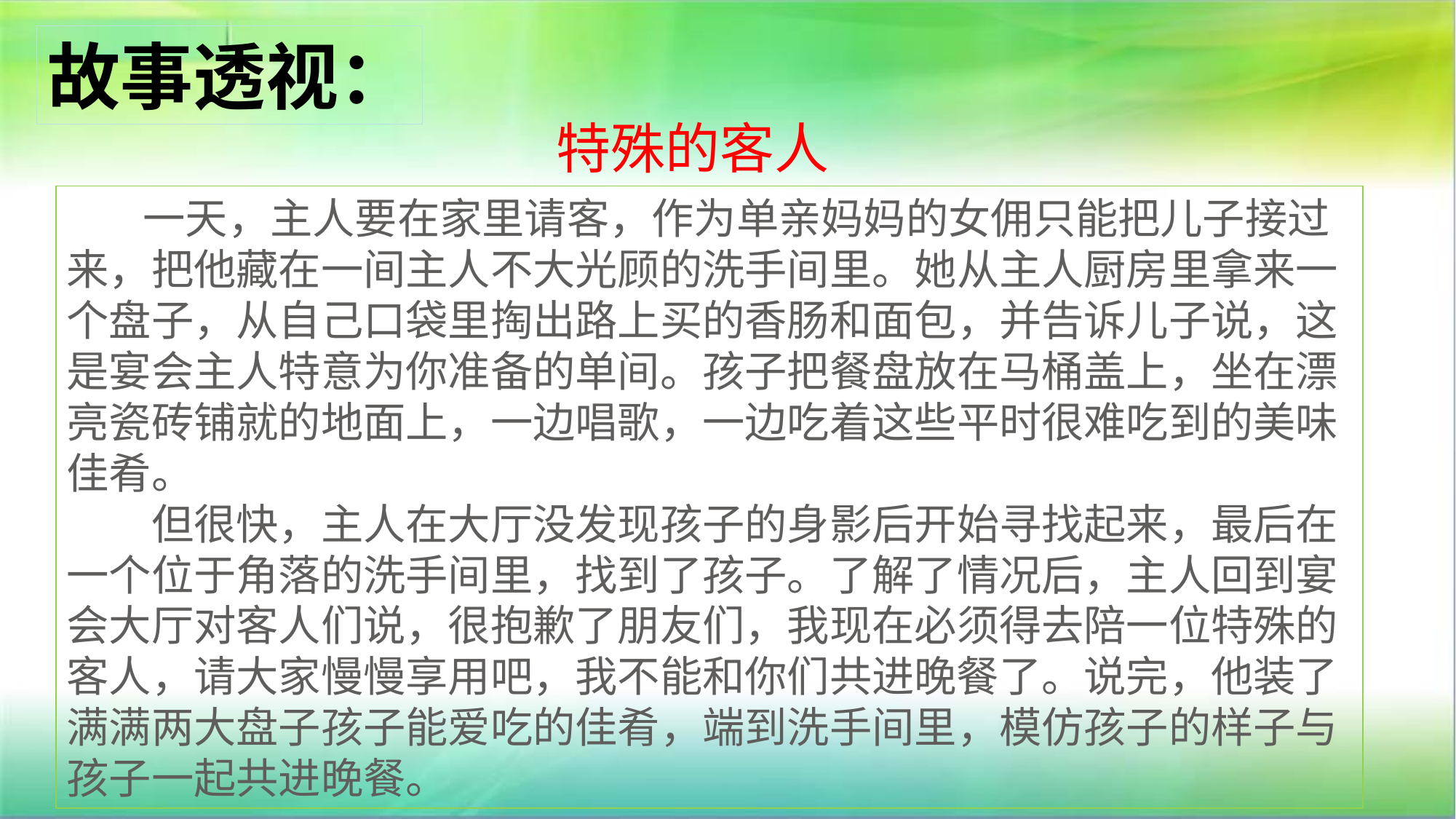

故事透视：
特殊的客人
       一天，主人要在家里请客，作为单亲妈妈的女佣只能把儿子接过来，把他藏在一间主人不大光顾的洗手间里。她从主人厨房里拿来一个盘子，从自己口袋里掏出路上买的香肠和面包，并告诉儿子说，这是宴会主人特意为你准备的单间。孩子把餐盘放在马桶盖上，坐在漂亮瓷砖铺就的地面上，一边唱歌，一边吃着这些平时很难吃到的美味佳肴。
　　但很快，主人在大厅没发现孩子的身影后开始寻找起来，最后在一个位于角落的洗手间里，找到了孩子。了解了情况后，主人回到宴会大厅对客人们说，很抱歉了朋友们，我现在必须得去陪一位特殊的客人，请大家慢慢享用吧，我不能和你们共进晚餐了。说完，他装了满满两大盘子孩子能爱吃的佳肴，端到洗手间里，模仿孩子的样子与孩子一起共进晚餐。